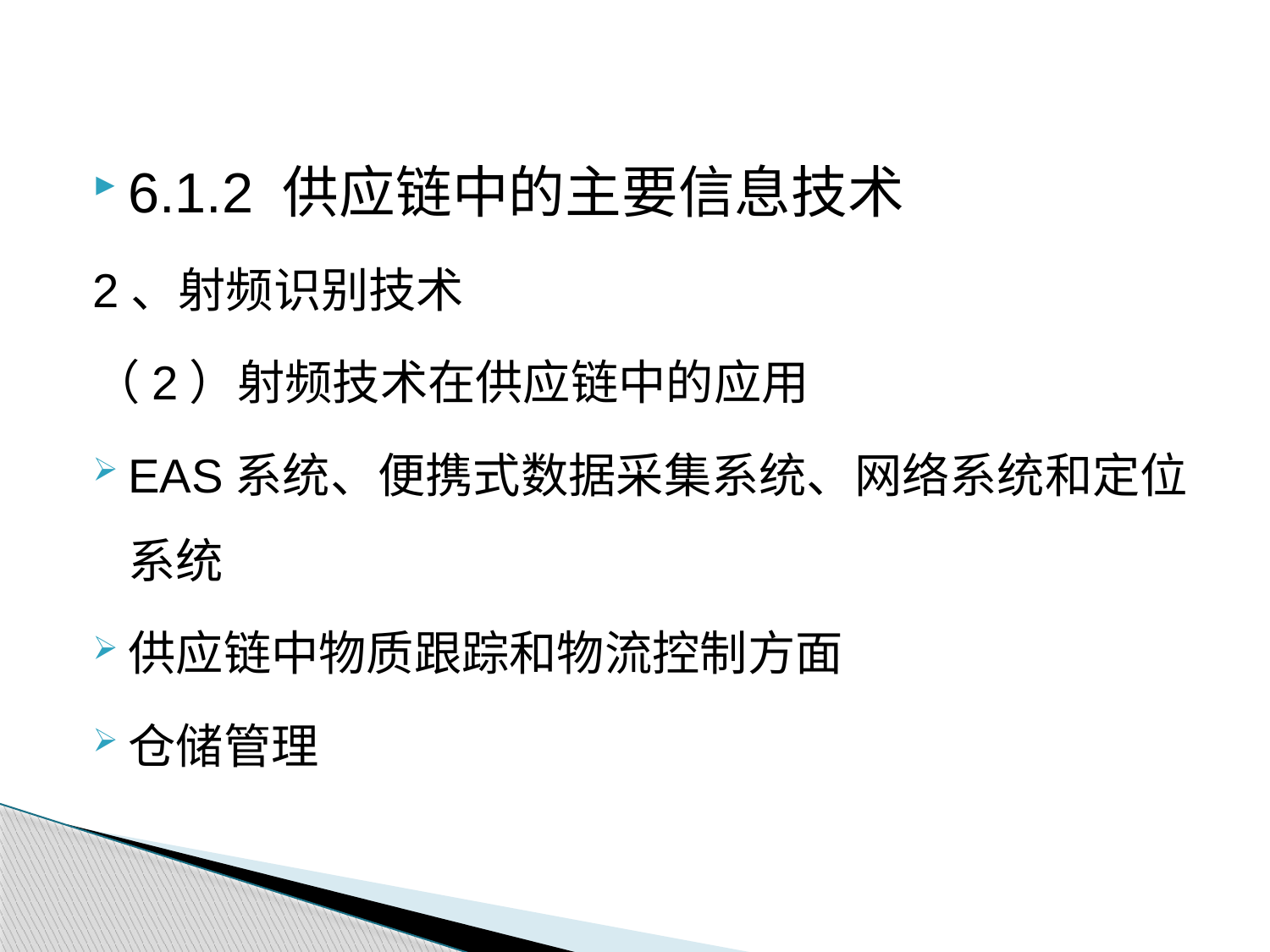

6.1.2 供应链中的主要信息技术
2、射频识别技术
（2）射频技术在供应链中的应用
EAS系统、便携式数据采集系统、网络系统和定位系统
供应链中物质跟踪和物流控制方面
仓储管理